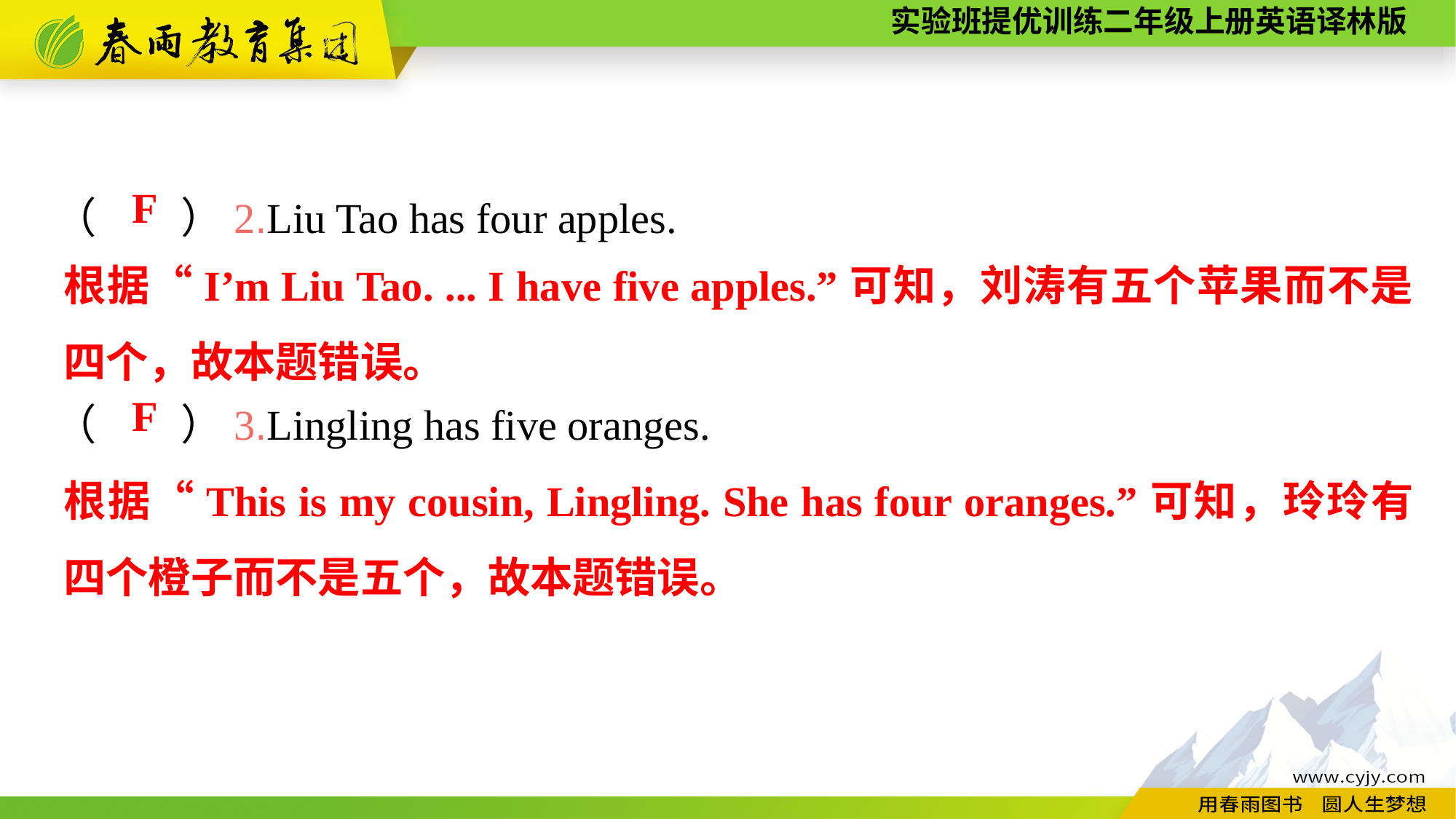

（　　）2.Liu Tao has four apples.

（　　）3.Lingling has five oranges.
F
根据“I’m Liu Tao. ... I have five apples.”可知，刘涛有五个苹果而不是四个，故本题错误。
F
根据“This is my cousin, Lingling. She has four oranges.”可知，玲玲有四个橙子而不是五个，故本题错误。